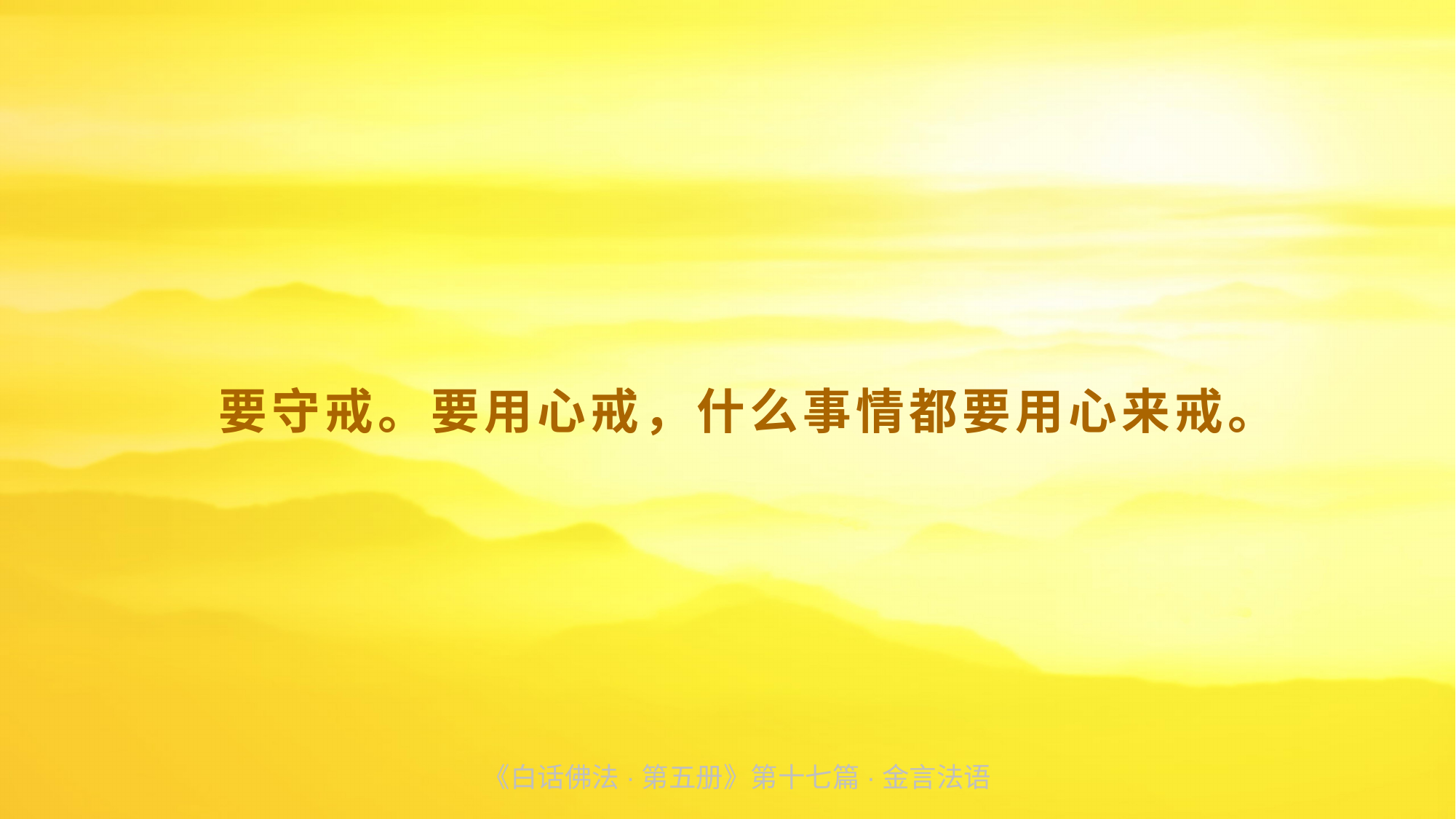

要守戒。要用心戒，什么事情都要用心来戒。
  《白话佛法·第五册》第十七篇·金言法语